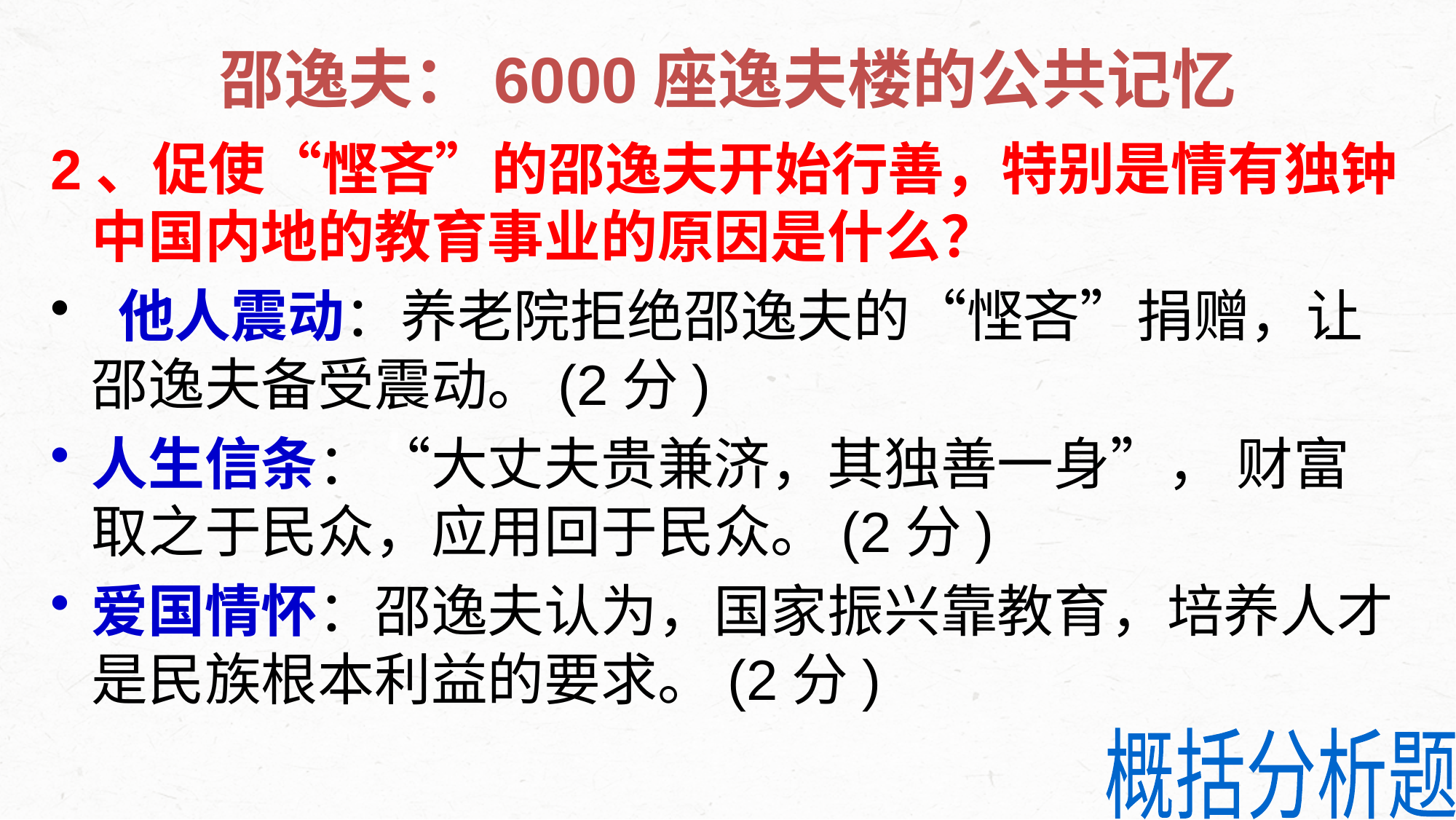

# 邵逸夫：6000座逸夫楼的公共记忆
2、促使“悭吝”的邵逸夫开始行善，特别是情有独钟中国内地的教育事业的原因是什么？
 他人震动：养老院拒绝邵逸夫的“悭吝”捐赠，让邵逸夫备受震动。(2分)
人生信条：“大丈夫贵兼济，其独善一身”， 财富取之于民众，应用回于民众。(2分)
爱国情怀：邵逸夫认为，国家振兴靠教育，培养人才是民族根本利益的要求。(2分)
概括分析题